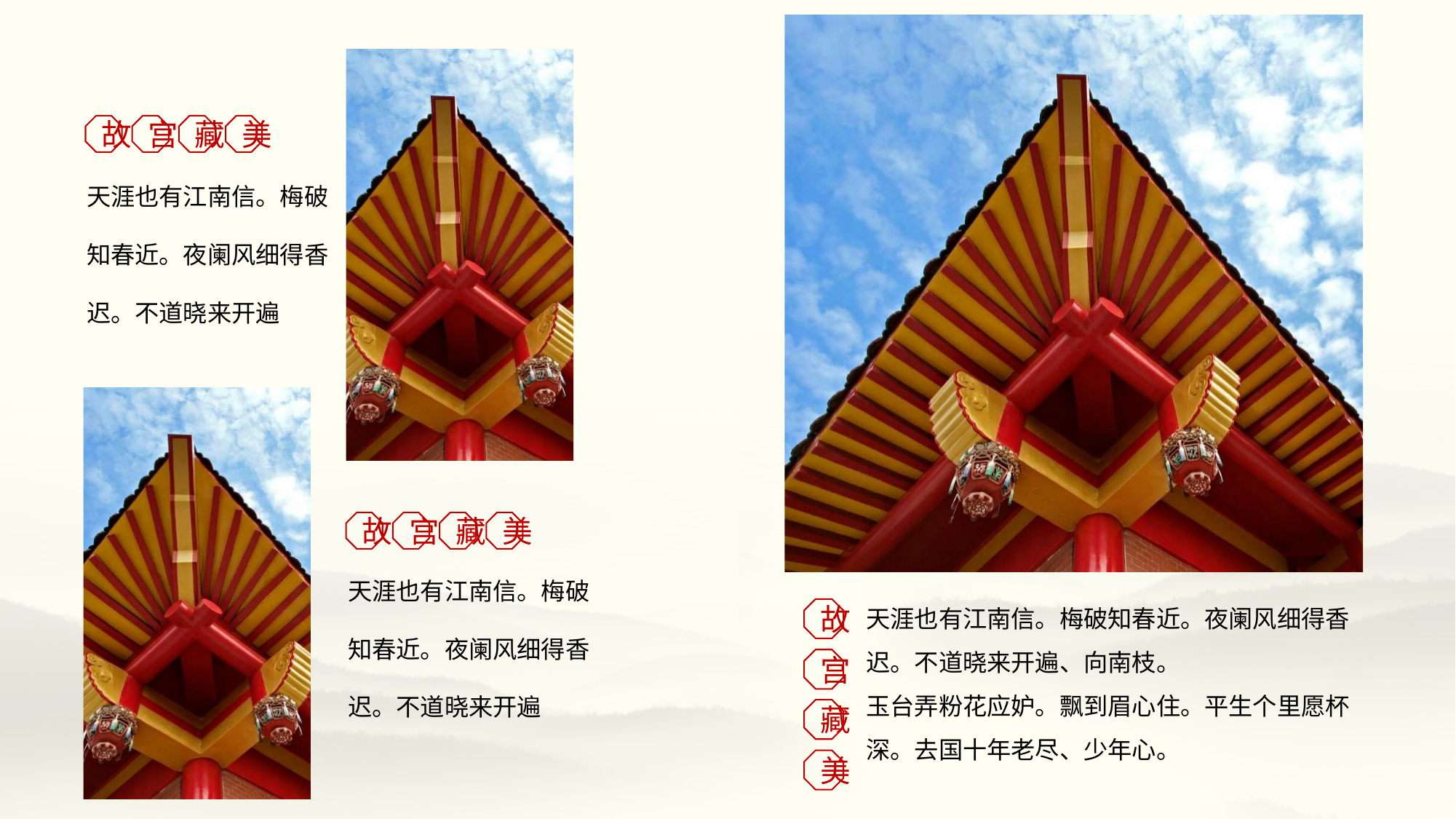

故
宫
藏
美
天涯也有江南信。梅破知春近。夜阑风细得香迟。不道晓来开遍

故
宫
藏
美
天涯也有江南信。梅破知春近。夜阑风细得香迟。不道晓来开遍
天涯也有江南信。梅破知春近。夜阑风细得香迟。不道晓来开遍、向南枝。
玉台弄粉花应妒。飘到眉心住。平生个里愿杯深。去国十年老尽、少年心。
故
宫
藏
美